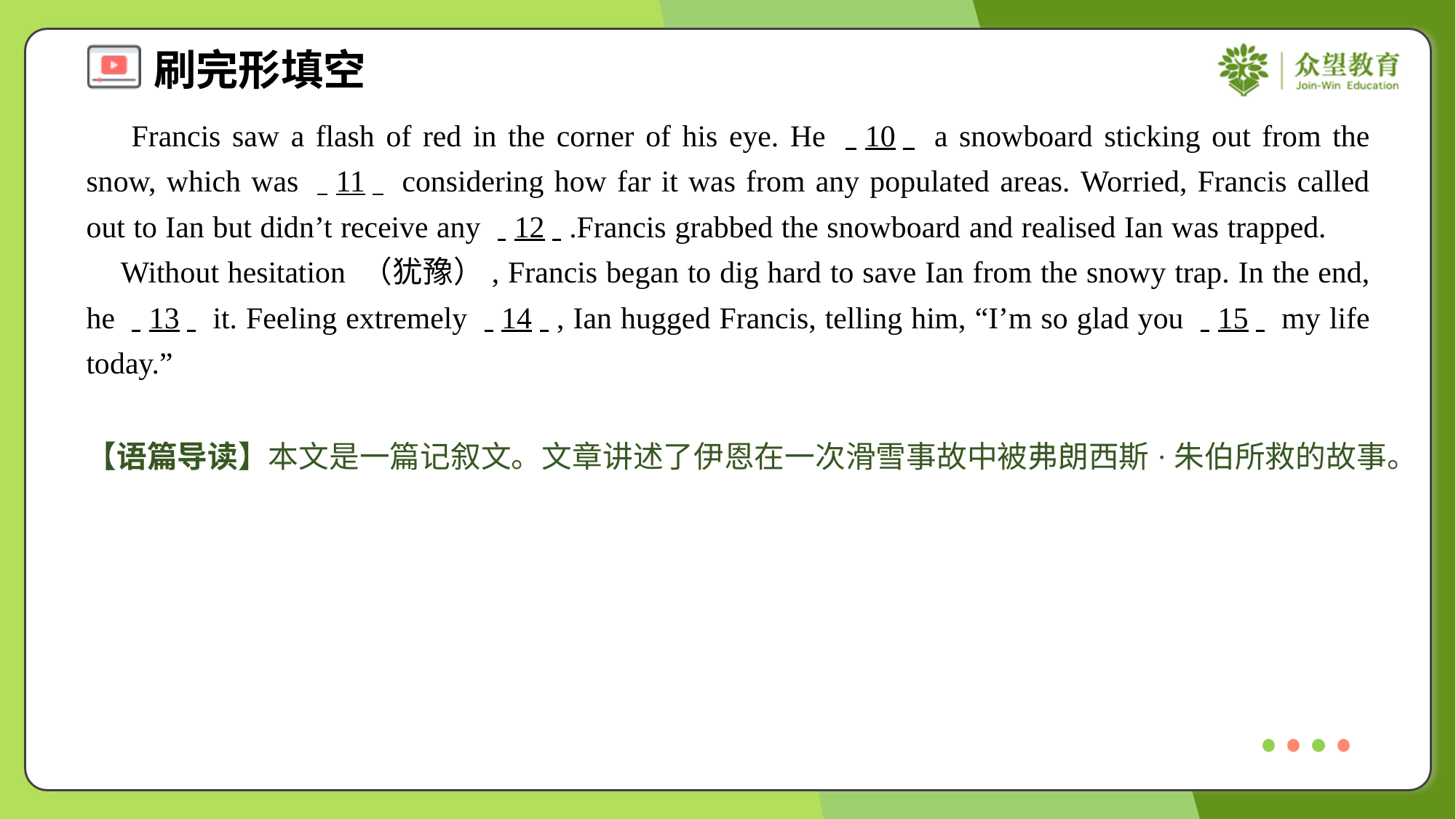

Francis saw a flash of red in the corner of his eye. He . .10. . a snowboard sticking out from the snow, which was . .11. . considering how far it was from any populated areas. Worried, Francis called out to Ian but didn’t receive any . .12. ..Francis grabbed the snowboard and realised Ian was trapped.
    Without hesitation （犹豫）, Francis began to dig hard to save Ian from the snowy trap. In the end, he . .13. . it. Feeling extremely . .14. ., Ian hugged Francis, telling him, “I’m so glad you . .15. . my life today.”
【语篇导读】本文是一篇记叙文。文章讲述了伊恩在一次滑雪事故中被弗朗西斯·朱伯所救的故事。